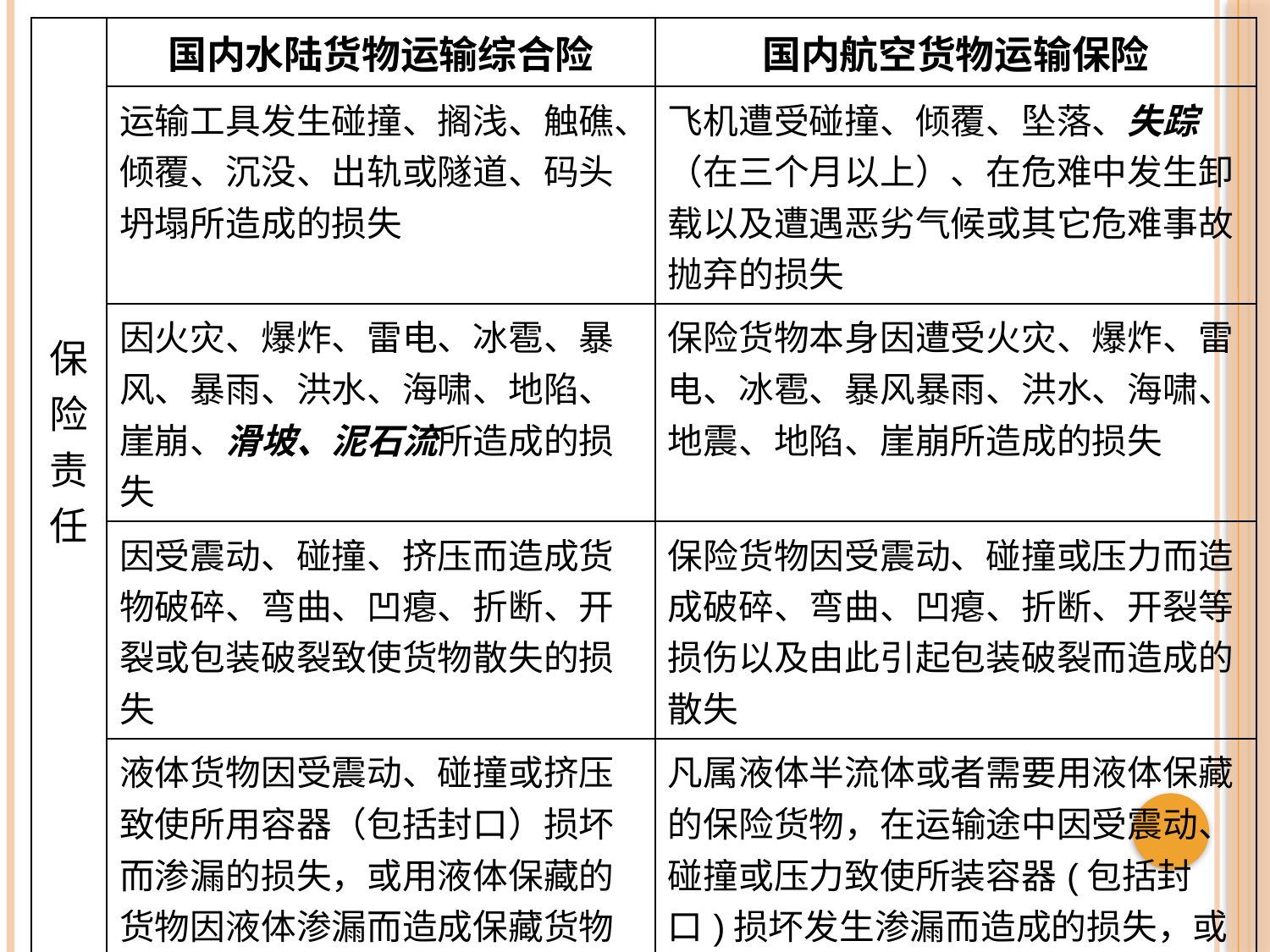

| 保险责任 | 国内水陆货物运输综合险 | 国内航空货物运输保险 |
| --- | --- | --- |
|  | 运输工具发生碰撞、搁浅、触礁、倾覆、沉没、出轨或隧道、码头坍塌所造成的损失 | 飞机遭受碰撞、倾覆、坠落、失踪（在三个月以上）、在危难中发生卸载以及遭遇恶劣气候或其它危难事故抛弃的损失 |
|  | 因火灾、爆炸、雷电、冰雹、暴风、暴雨、洪水、海啸、地陷、崖崩、滑坡、泥石流所造成的损失 | 保险货物本身因遭受火灾、爆炸、雷电、冰雹、暴风暴雨、洪水、海啸、地震、地陷、崖崩所造成的损失 |
|  | 因受震动、碰撞、挤压而造成货物破碎、弯曲、凹瘪、折断、开裂或包装破裂致使货物散失的损失 | 保险货物因受震动、碰撞或压力而造成破碎、弯曲、凹瘪、折断、开裂等损伤以及由此引起包装破裂而造成的散失 |
|  | 液体货物因受震动、碰撞或挤压致使所用容器（包括封口）损坏而渗漏的损失，或用液体保藏的货物因液体渗漏而造成保藏货物腐烂变质的损失 | 凡属液体半流体或者需要用液体保藏的保险货物，在运输途中因受震动、碰撞或压力致使所装容器(包括封口)损坏发生渗漏而造成的损失，或用液体保藏的货物因液体渗漏而致保藏货物腐烂的损失 |